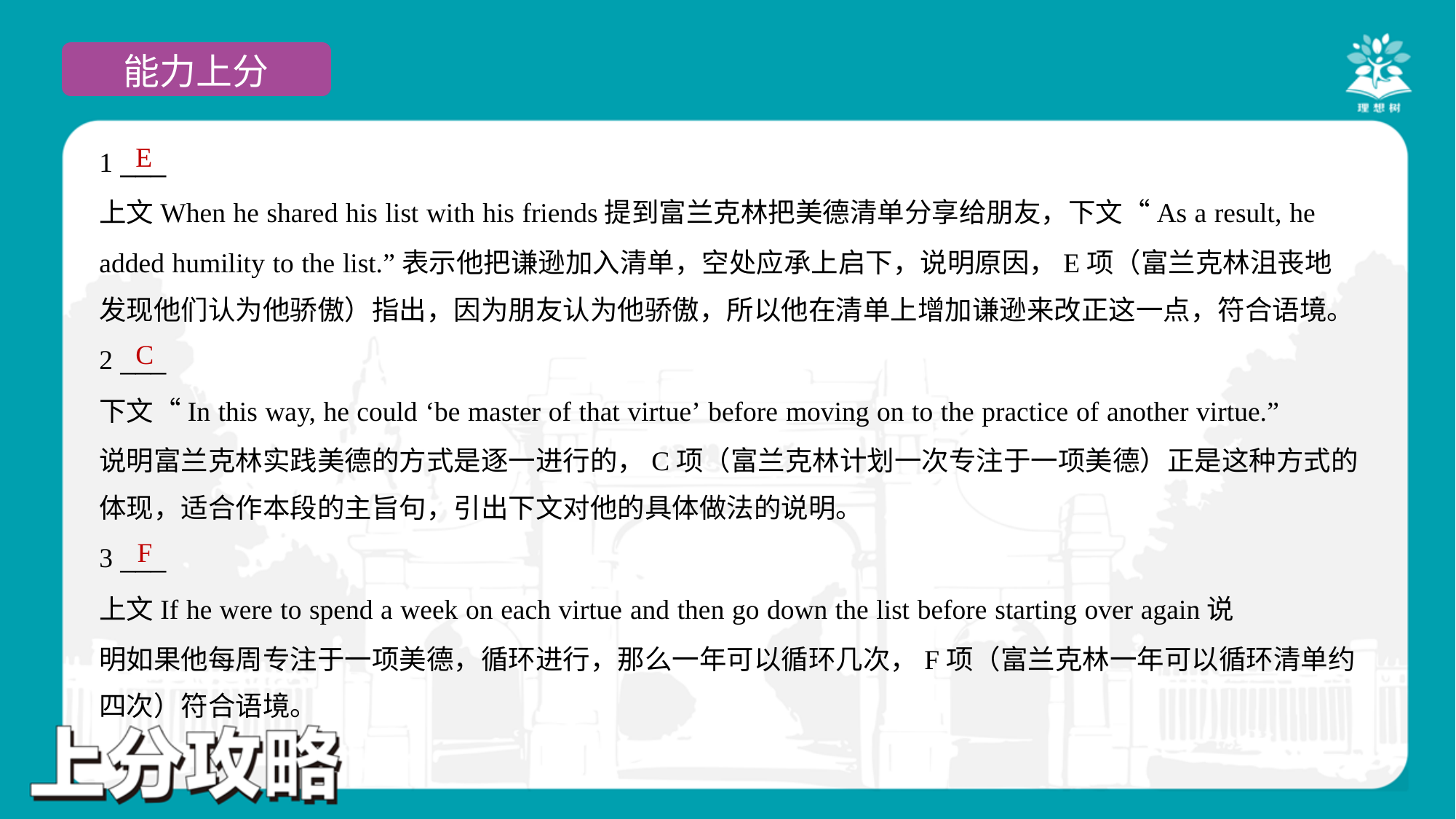

E
1 ___
上文When he shared his list with his friends提到富兰克林把美德清单分享给朋友，下文“As a result, he
added humility to the list.”表示他把谦逊加入清单，空处应承上启下，说明原因，E项（富兰克林沮丧地
发现他们认为他骄傲）指出，因为朋友认为他骄傲，所以他在清单上增加谦逊来改正这一点，符合语境。
C
2 ___
下文“In this way, he could ‘be master of that virtue’ before moving on to the practice of another virtue.”
说明富兰克林实践美德的方式是逐一进行的，C项（富兰克林计划一次专注于一项美德）正是这种方式的
体现，适合作本段的主旨句，引出下文对他的具体做法的说明。
F
3 ___
上文If he were to spend a week on each virtue and then go down the list before starting over again说
明如果他每周专注于一项美德，循环进行，那么一年可以循环几次，F项（富兰克林一年可以循环清单约
四次）符合语境。